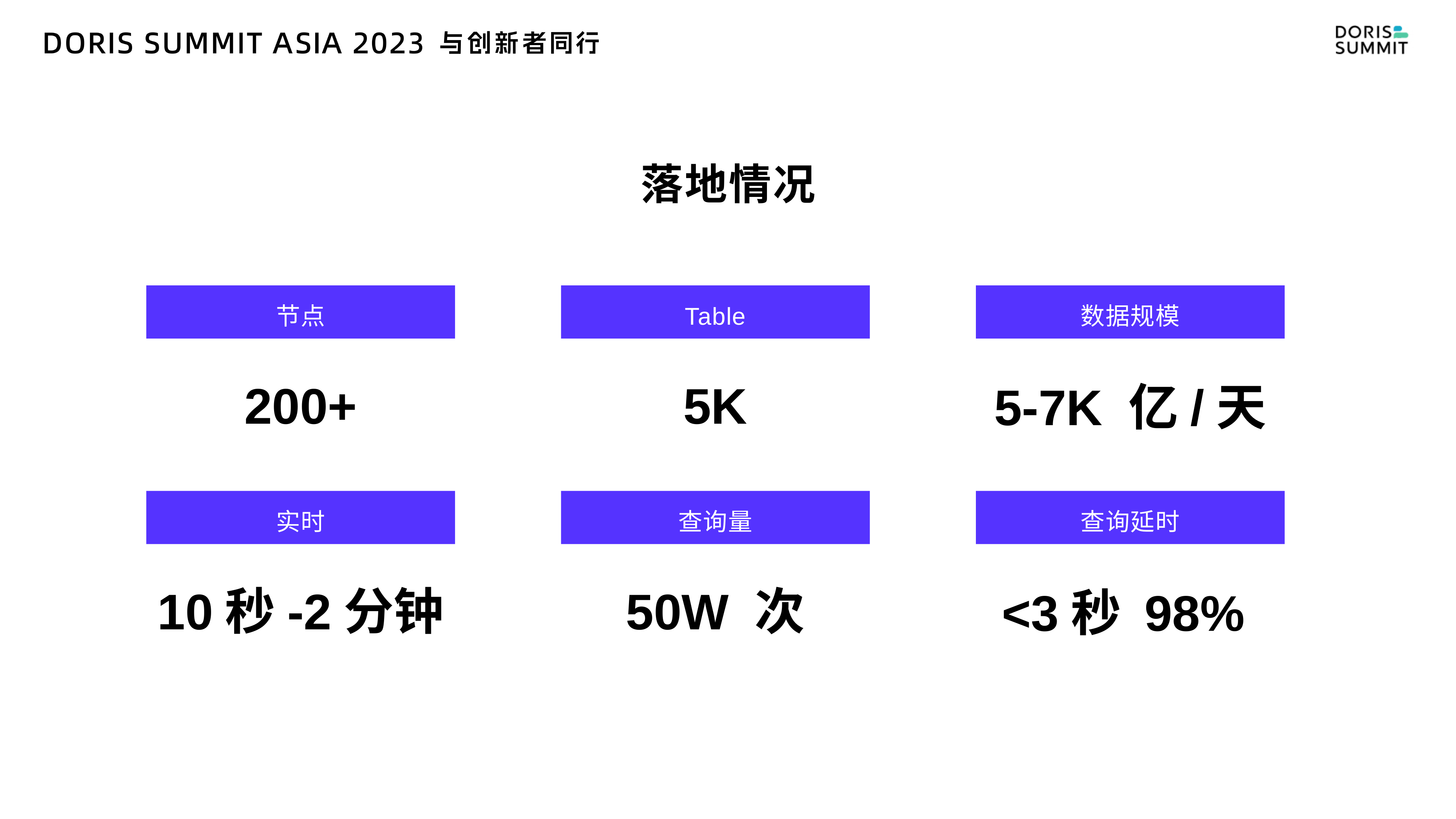

# 落地情况
节点
Table
数据规模
200+
5K
5-7K 亿/天
实时
查询量
查询延时
10秒-2分钟
50W 次
<3秒 98%